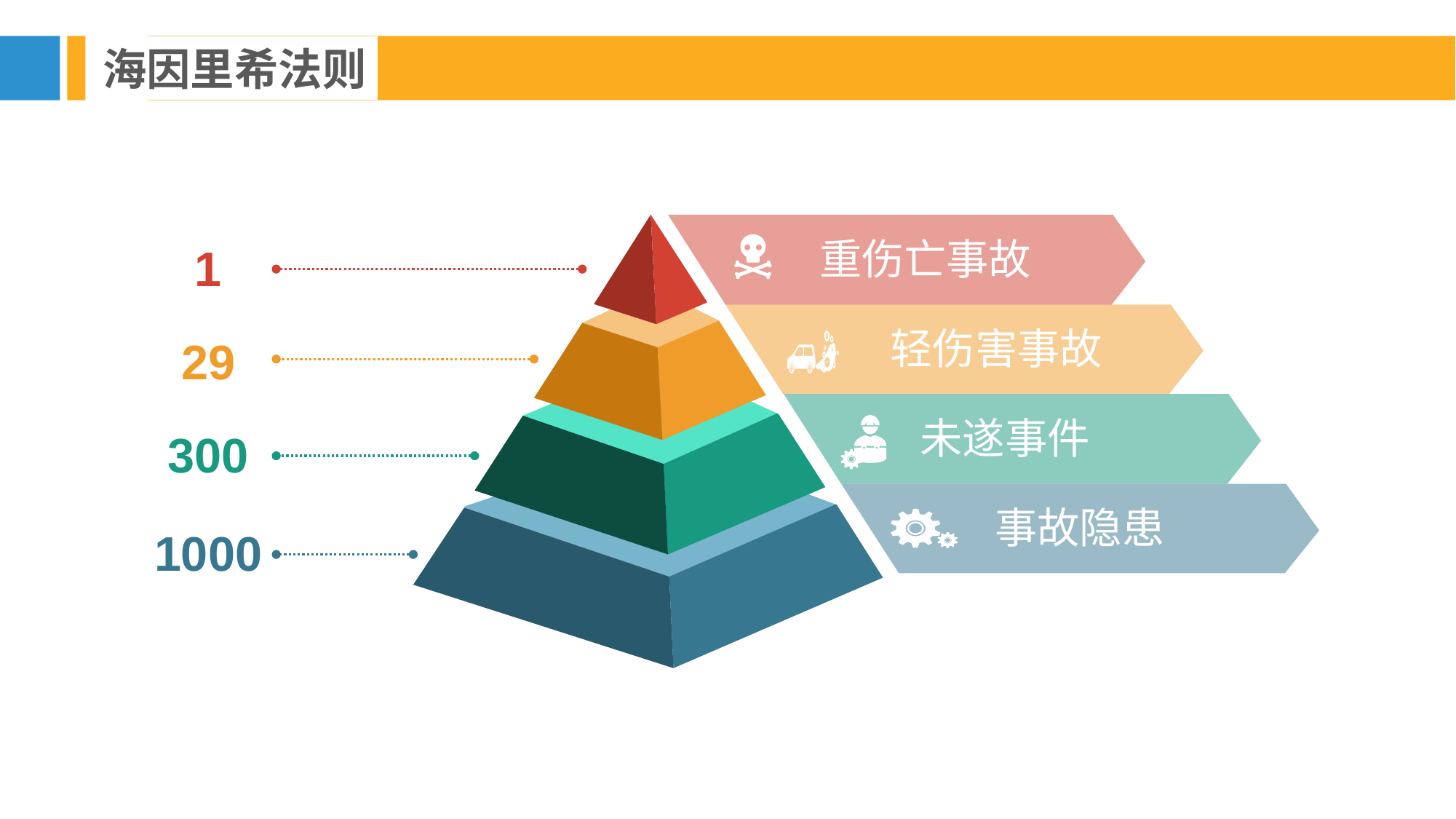

海因里希法则

 重伤亡事故

1

 轻伤害事故

29

 未遂事件

300

 事故隐患

1000